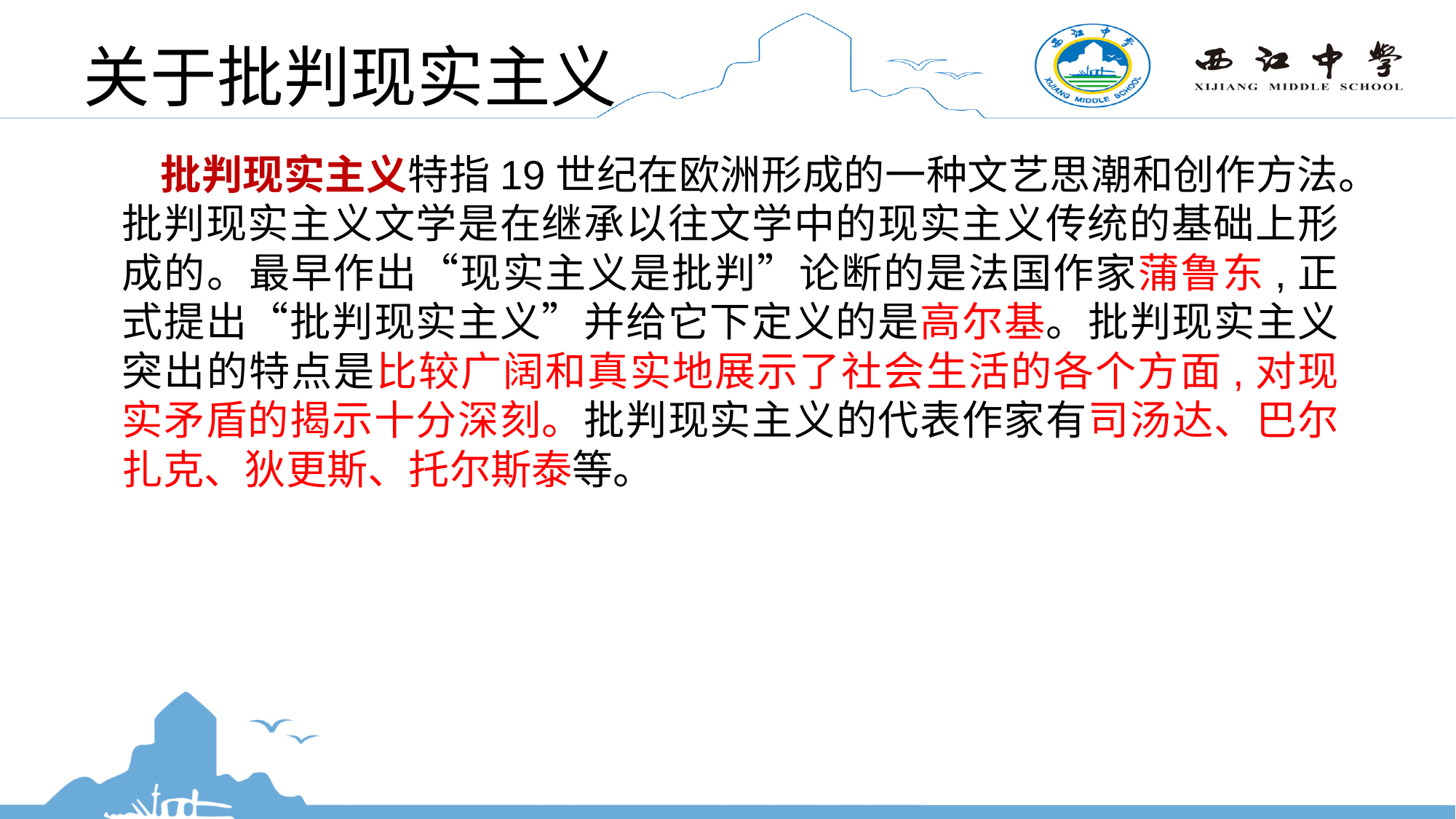

# 关于批判现实主义
   批判现实主义特指19世纪在欧洲形成的一种文艺思潮和创作方法。批判现实主义文学是在继承以往文学中的现实主义传统的基础上形成的。最早作出“现实主义是批判”论断的是法国作家蒲鲁东,正式提出“批判现实主义”并给它下定义的是高尔基。批判现实主义突出的特点是比较广阔和真实地展示了社会生活的各个方面,对现实矛盾的揭示十分深刻。批判现实主义的代表作家有司汤达、巴尔扎克、狄更斯、托尔斯泰等。